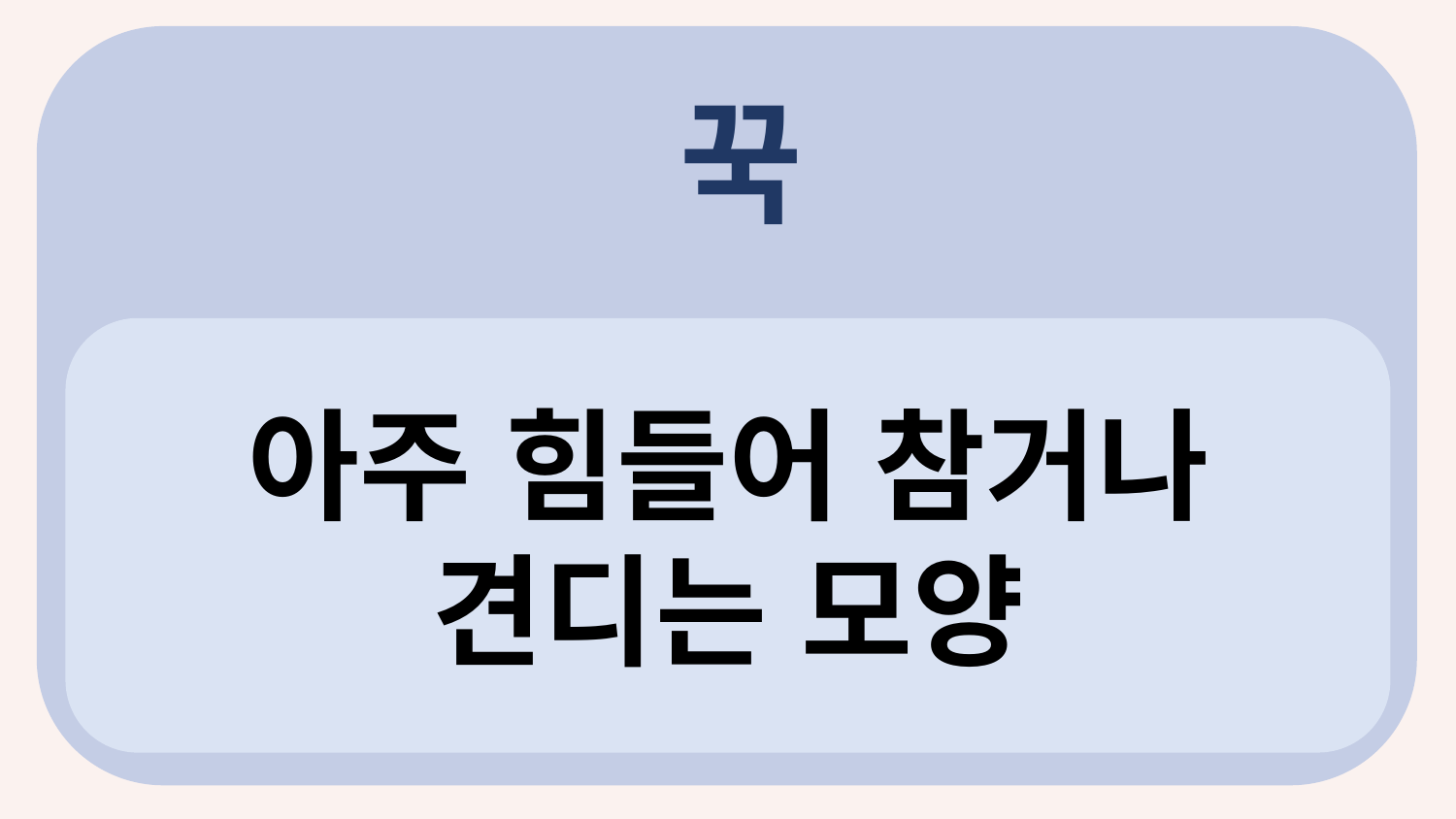

꾹

?

아주 힘들어 참거나 견디는 모양